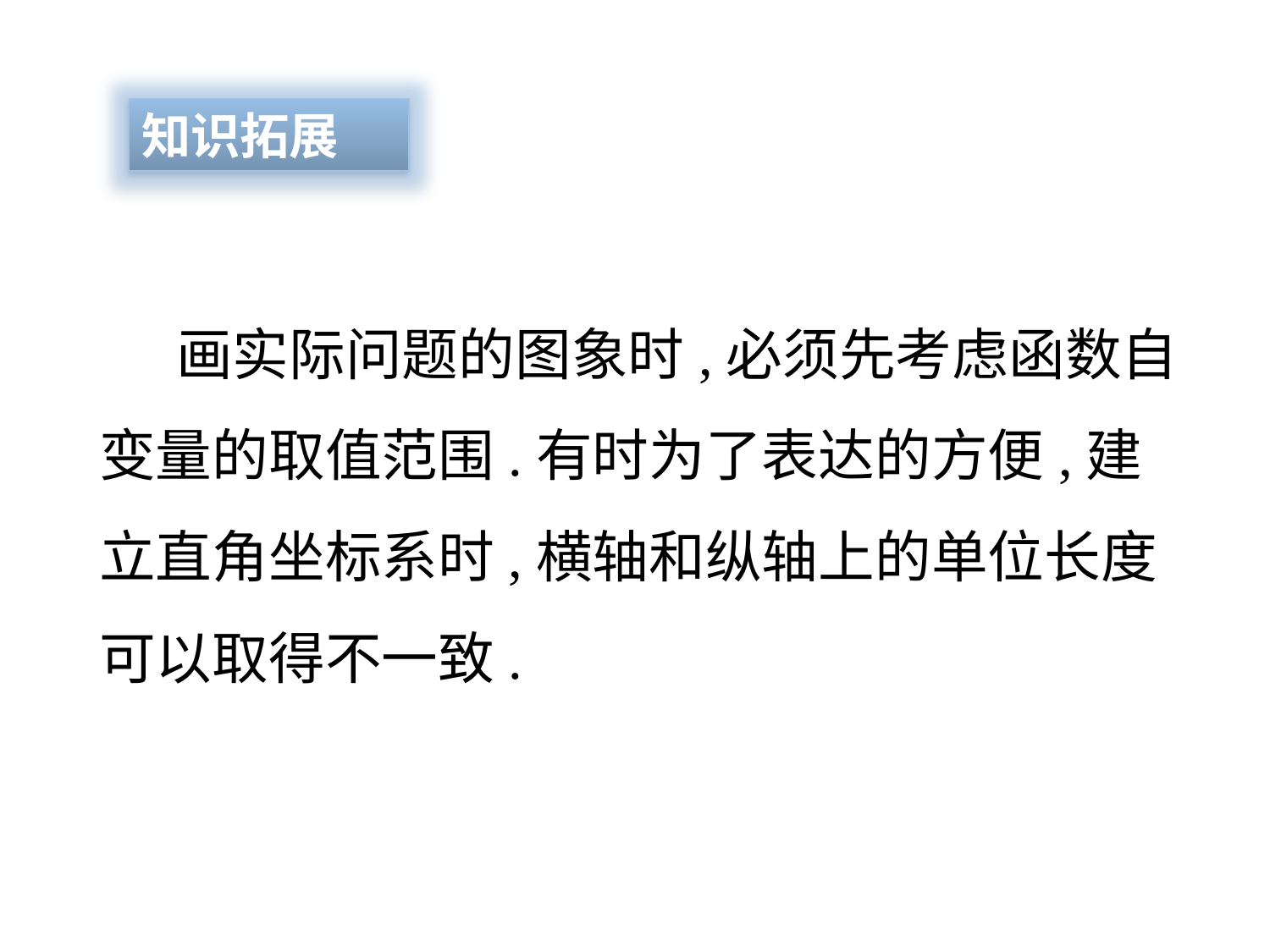

知识拓展
     画实际问题的图象时,必须先考虑函数自变量的取值范围.有时为了表达的方便,建立直角坐标系时,横轴和纵轴上的单位长度可以取得不一致.